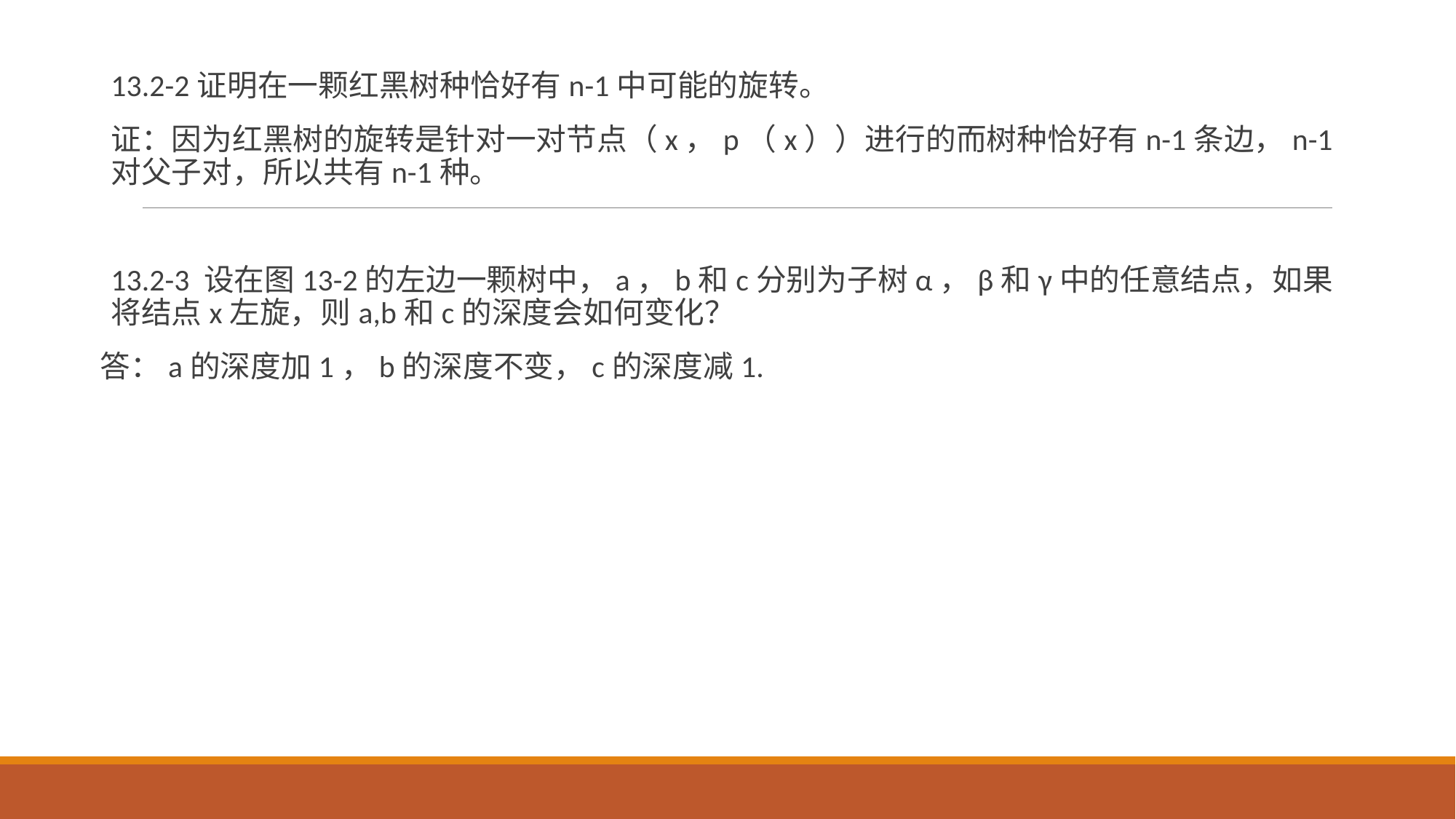

13.2-2证明在一颗红黑树种恰好有n-1中可能的旋转。
证：因为红黑树的旋转是针对一对节点（x，p（x））进行的而树种恰好有n-1条边，n-1对父子对，所以共有n-1种。

13.2-3 设在图13-2的左边一颗树中，a，b和c分别为子树α，β和γ中的任意结点，如果将结点x左旋，则a,b和c的深度会如何变化？
答：a的深度加1，b的深度不变，c的深度减1.